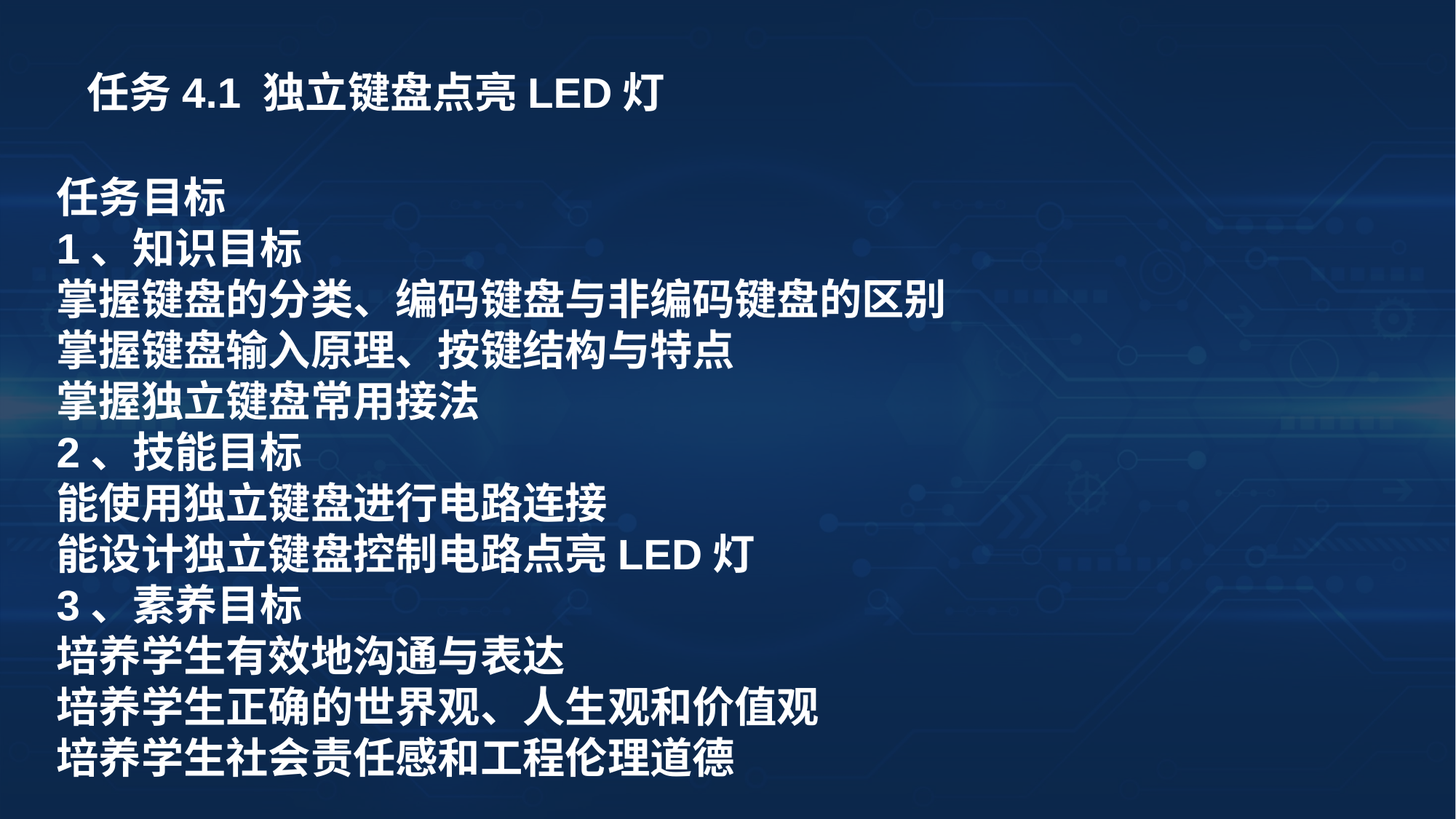

任务4.1 独立键盘点亮LED灯
任务目标
1、知识目标
掌握键盘的分类、编码键盘与非编码键盘的区别
掌握键盘输入原理、按键结构与特点
掌握独立键盘常用接法
2、技能目标
能使用独立键盘进行电路连接
能设计独立键盘控制电路点亮LED灯
3、素养目标
培养学生有效地沟通与表达
培养学生正确的世界观、人生观和价值观
培养学生社会责任感和工程伦理道德